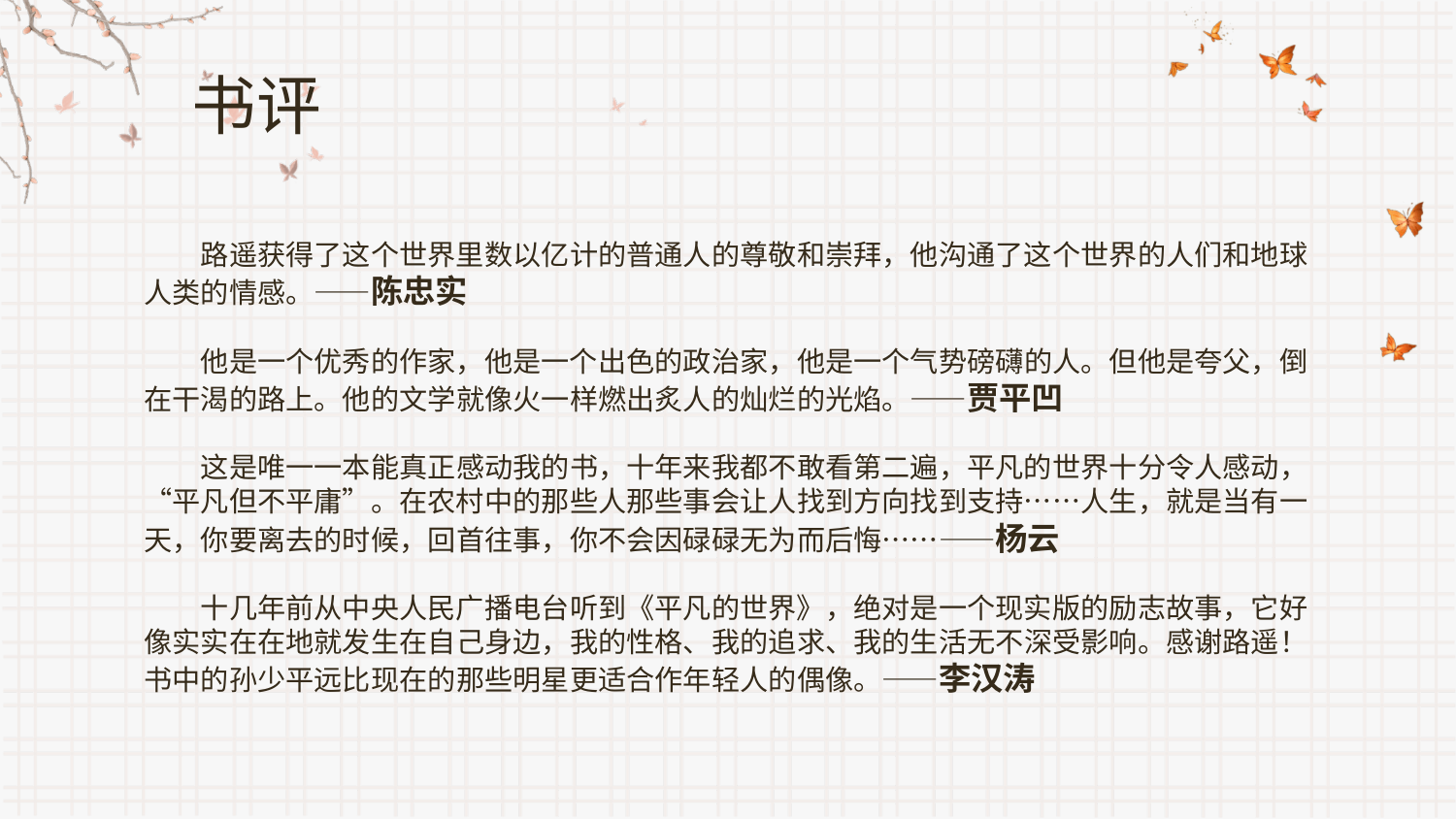

书评
　　路遥获得了这个世界里数以亿计的普通人的尊敬和崇拜，他沟通了这个世界的人们和地球人类的情感。——陈忠实

　　他是一个优秀的作家，他是一个出色的政治家，他是一个气势磅礴的人。但他是夸父，倒在干渴的路上。他的文学就像火一样燃出炙人的灿烂的光焰。——贾平凹

　　这是唯一一本能真正感动我的书，十年来我都不敢看第二遍，平凡的世界十分令人感动，“平凡但不平庸”。在农村中的那些人那些事会让人找到方向找到支持……人生，就是当有一天，你要离去的时候，回首往事，你不会因碌碌无为而后悔……——杨云

　　十几年前从中央人民广播电台听到《平凡的世界》，绝对是一个现实版的励志故事，它好像实实在在地就发生在自己身边，我的性格、我的追求、我的生活无不深受影响。感谢路遥！书中的孙少平远比现在的那些明星更适合作年轻人的偶像。——李汉涛